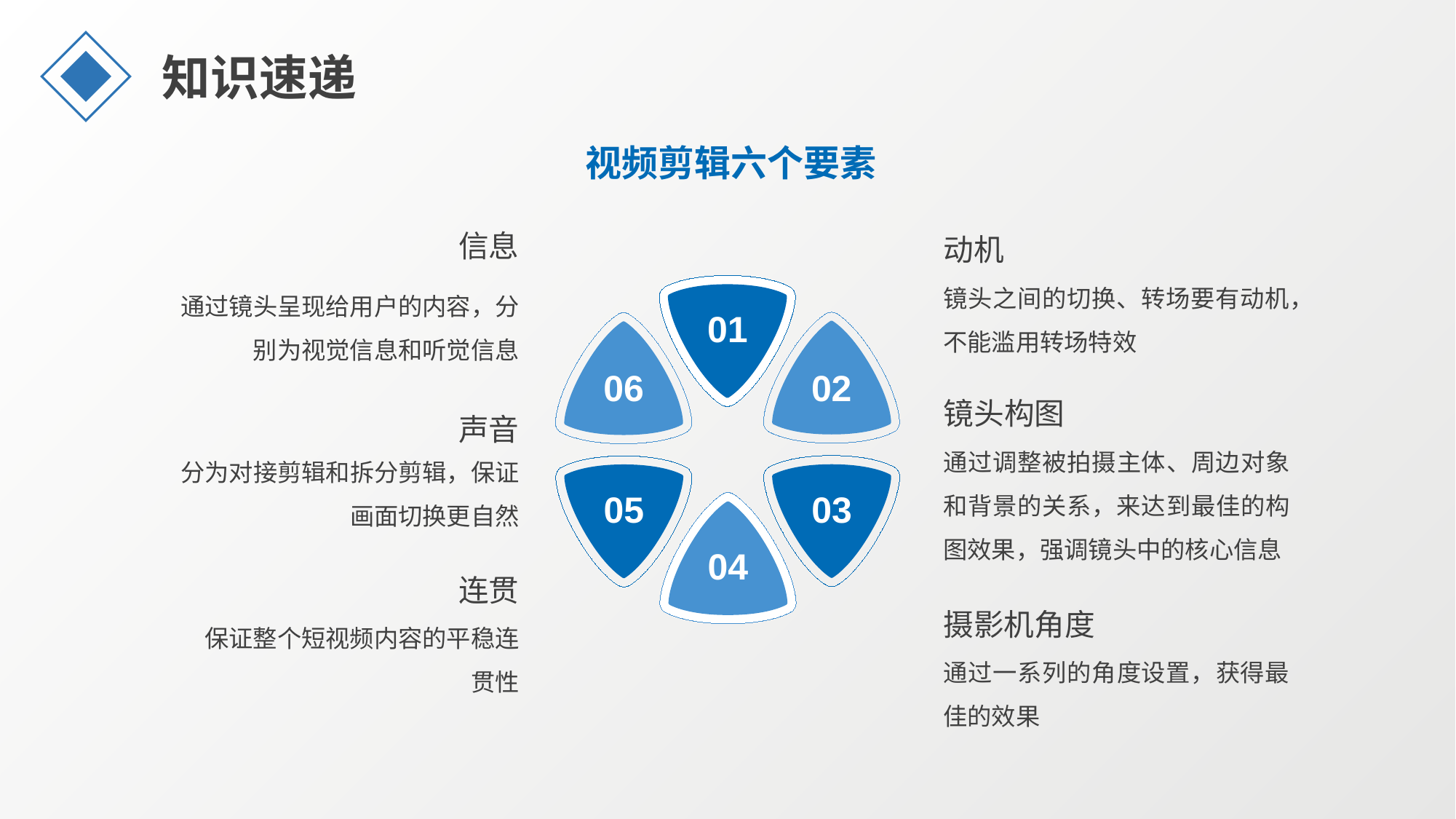

知识速递
视频剪辑六个要素
信息
动机
镜头之间的切换、转场要有动机，不能滥用转场特效
通过镜头呈现给用户的内容，分别为视觉信息和听觉信息

01

06
02

05
03

04
镜头构图
声音
通过调整被拍摄主体、周边对象和背景的关系，来达到最佳的构图效果，强调镜头中的核心信息
分为对接剪辑和拆分剪辑，保证画面切换更自然
连贯
摄影机角度
保证整个短视频内容的平稳连贯性
通过一系列的角度设置，获得最佳的效果